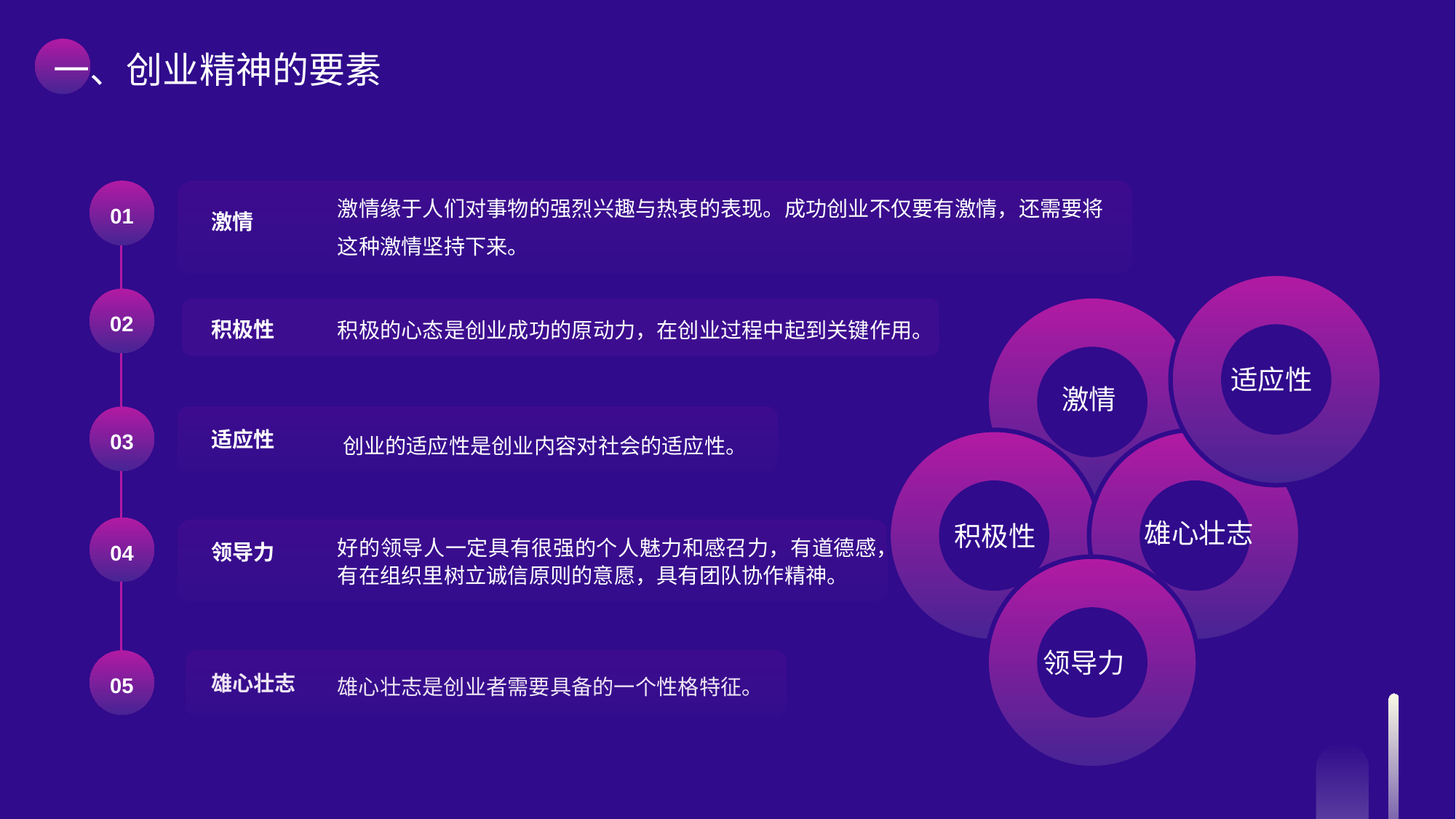

一、创业精神的要素
01

激情缘于人们对事物的强烈兴趣与热衷的表现。成功创业不仅要有激情，还需要将
这种激情坚持下来。
激情
积极的心态是创业成功的原动力，在创业过程中起到关键作用。
积极性
02
03

创业的适应性是创业内容对社会的适应性。
领导力
雄心壮志是创业者需要具备的一个性格特征。
雄心壮志

适应性
04

05

适应性
激情

积极性

领导力

雄心壮志
好的领导人一定具有很强的个人魅力和感召力，有道德感，有在组织里树立诚信原则的意愿，具有团队协作精神。